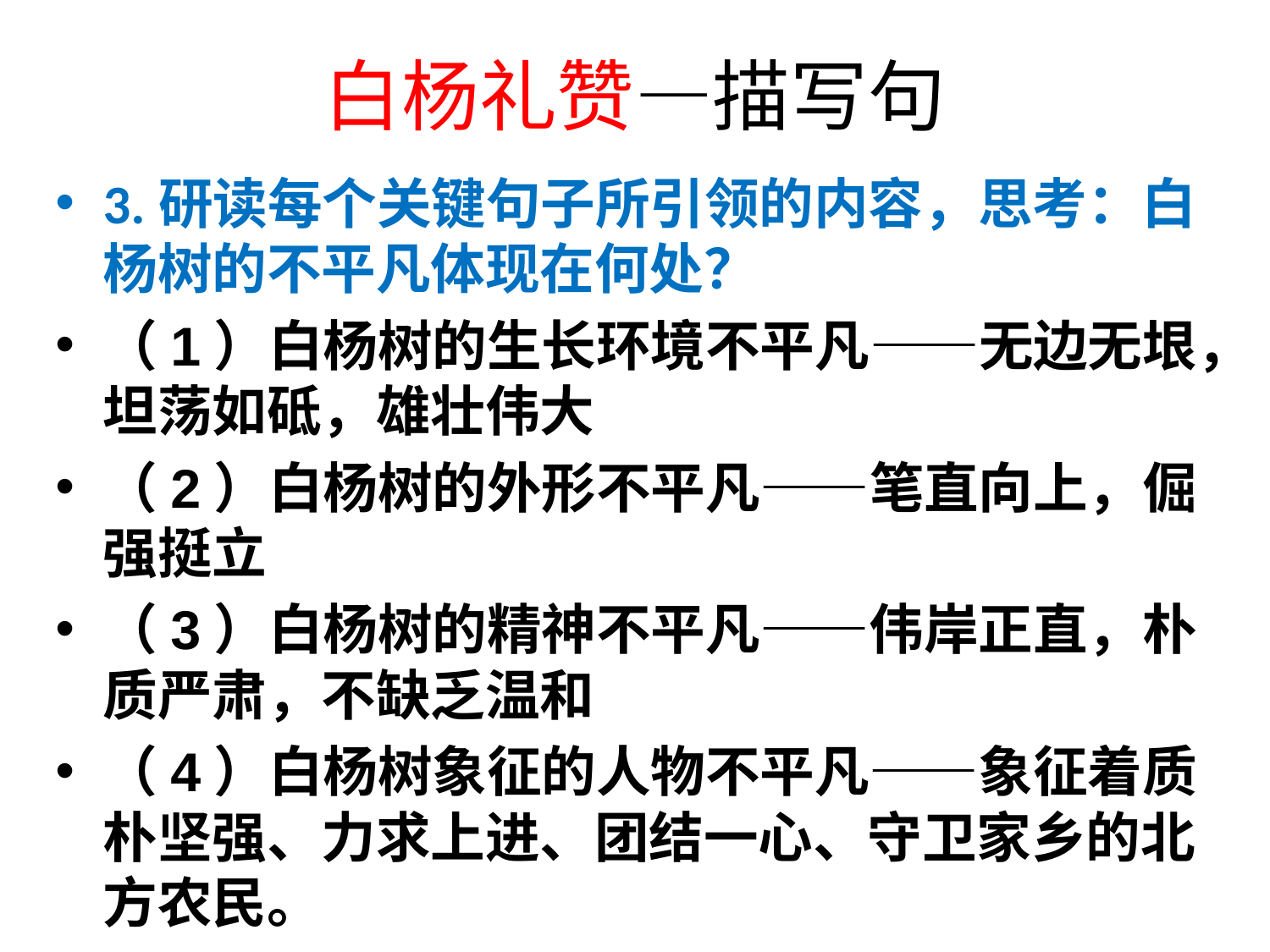

# 白杨礼赞—描写句
3.研读每个关键句子所引领的内容，思考：白杨树的不平凡体现在何处？
（1）白杨树的生长环境不平凡——无边无垠，坦荡如砥，雄壮伟大
（2）白杨树的外形不平凡——笔直向上，倔强挺立
（3）白杨树的精神不平凡——伟岸正直，朴质严肃，不缺乏温和
（4）白杨树象征的人物不平凡——象征着质朴坚强、力求上进、团结一心、守卫家乡的北方农民。